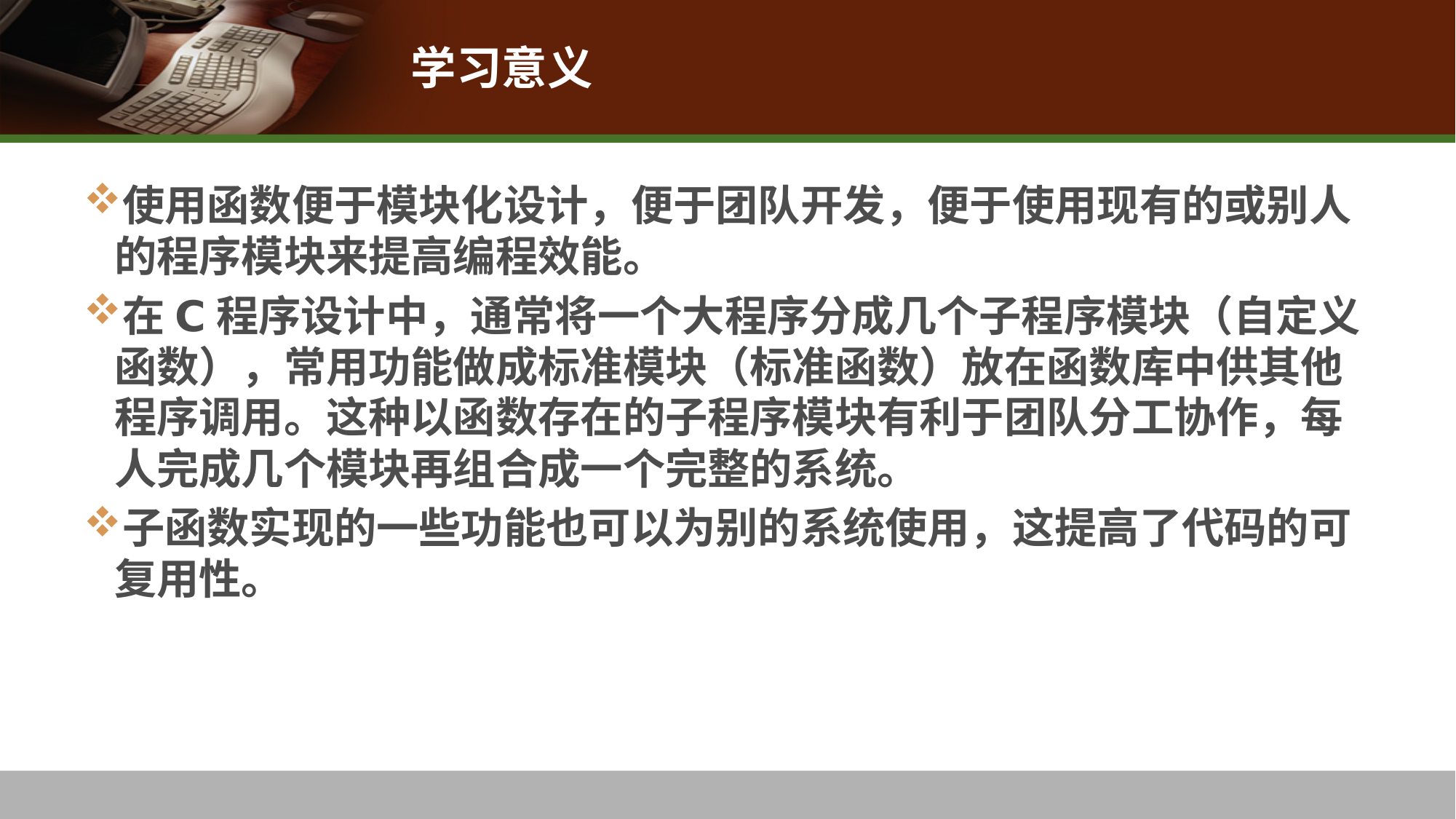

# 学习意义
使用函数便于模块化设计，便于团队开发，便于使用现有的或别人的程序模块来提高编程效能。
在C程序设计中，通常将一个大程序分成几个子程序模块（自定义函数），常用功能做成标准模块（标准函数）放在函数库中供其他程序调用。这种以函数存在的子程序模块有利于团队分工协作，每人完成几个模块再组合成一个完整的系统。
子函数实现的一些功能也可以为别的系统使用，这提高了代码的可复用性。